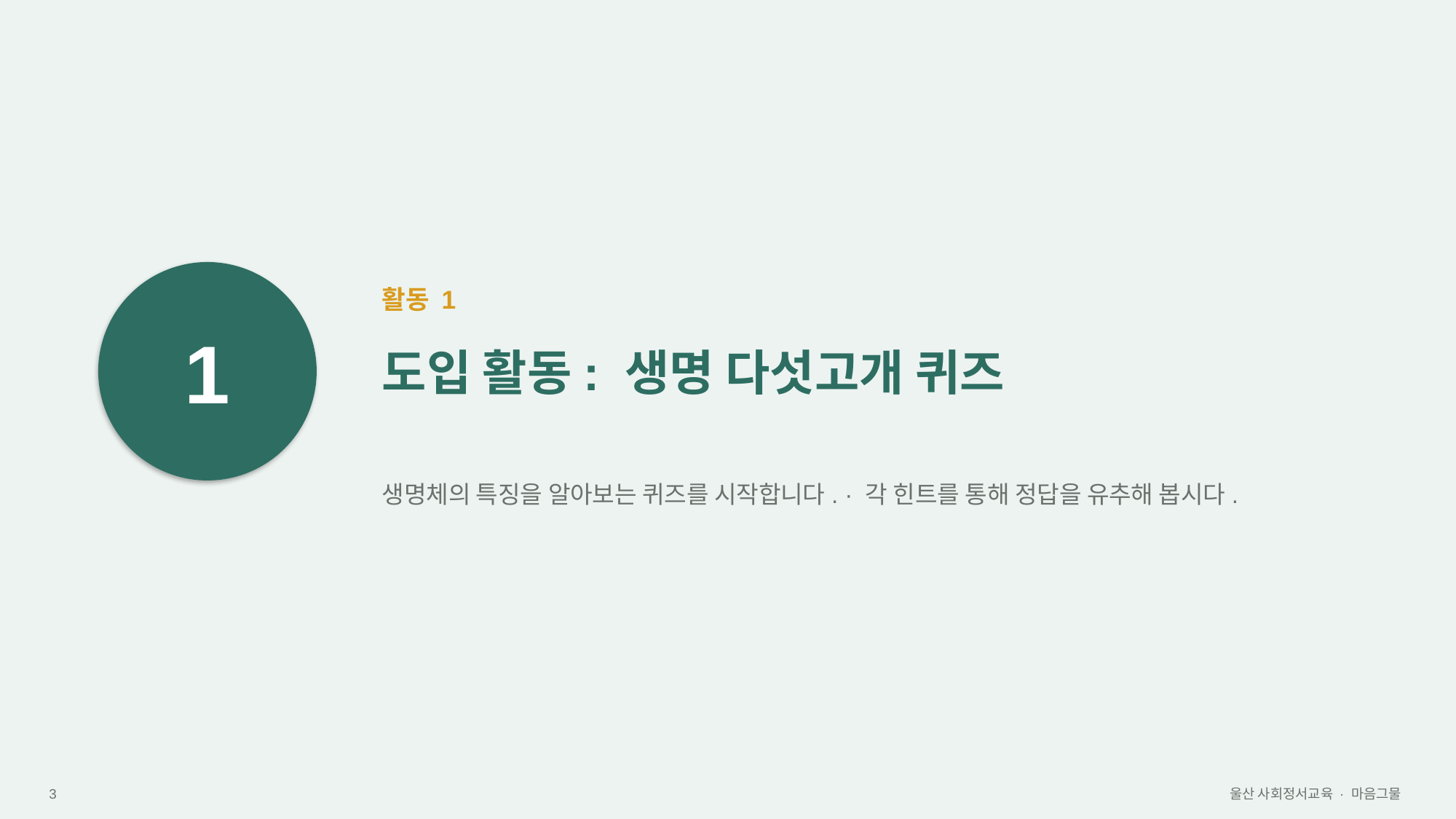

1
활동 1
도입 활동: 생명 다섯고개 퀴즈
생명체의 특징을 알아보는 퀴즈를 시작합니다. · 각 힌트를 통해 정답을 유추해 봅시다.
3
울산 사회정서교육 · 마음그물